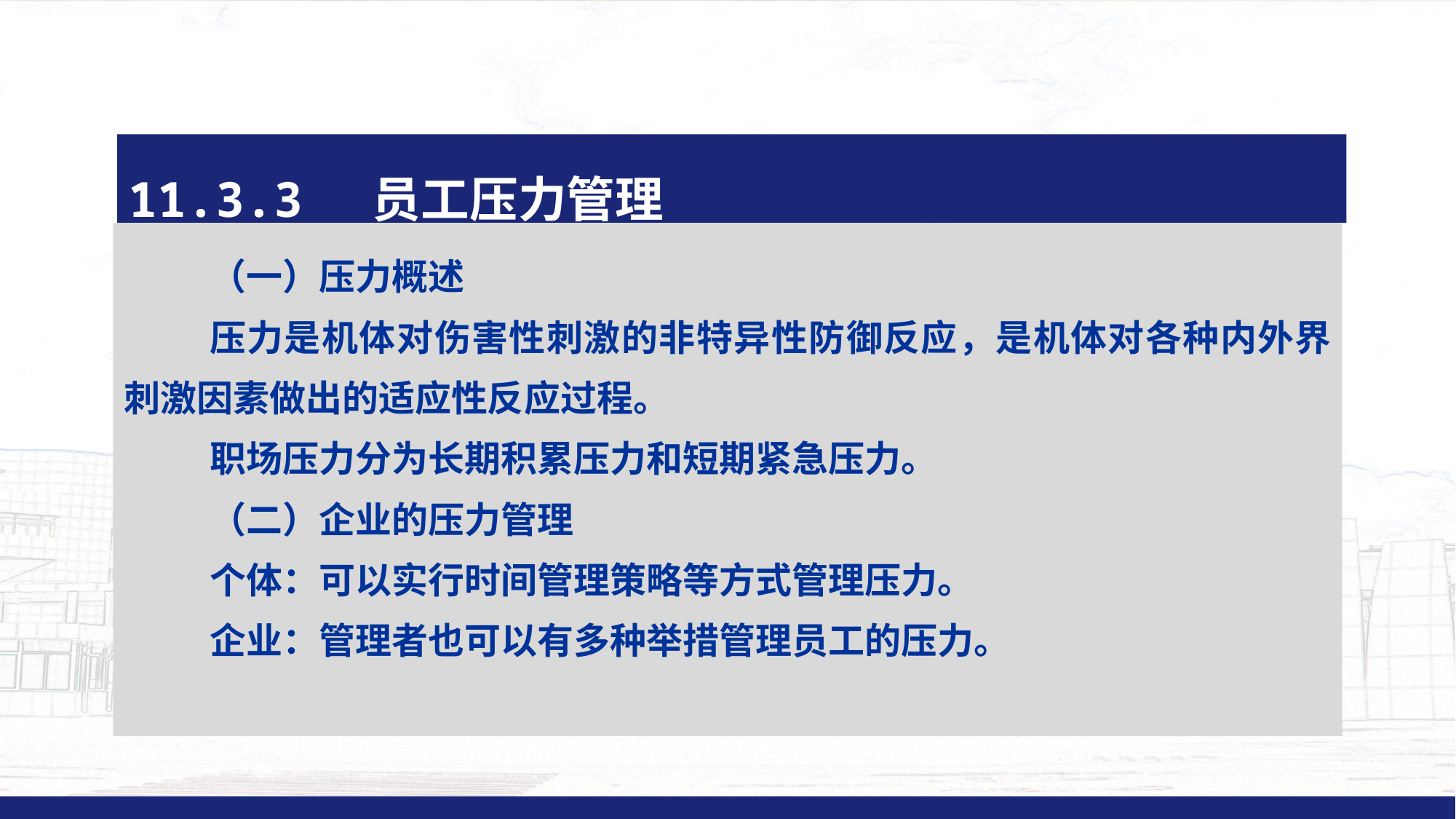

#
11.3.3  员工压力管理

（一）压力概述
压力是机体对伤害性刺激的非特异性防御反应，是机体对各种内外界刺激因素做出的适应性反应过程。
职场压力分为长期积累压力和短期紧急压力。
（二）企业的压力管理
个体：可以实行时间管理策略等方式管理压力。
企业：管理者也可以有多种举措管理员工的压力。